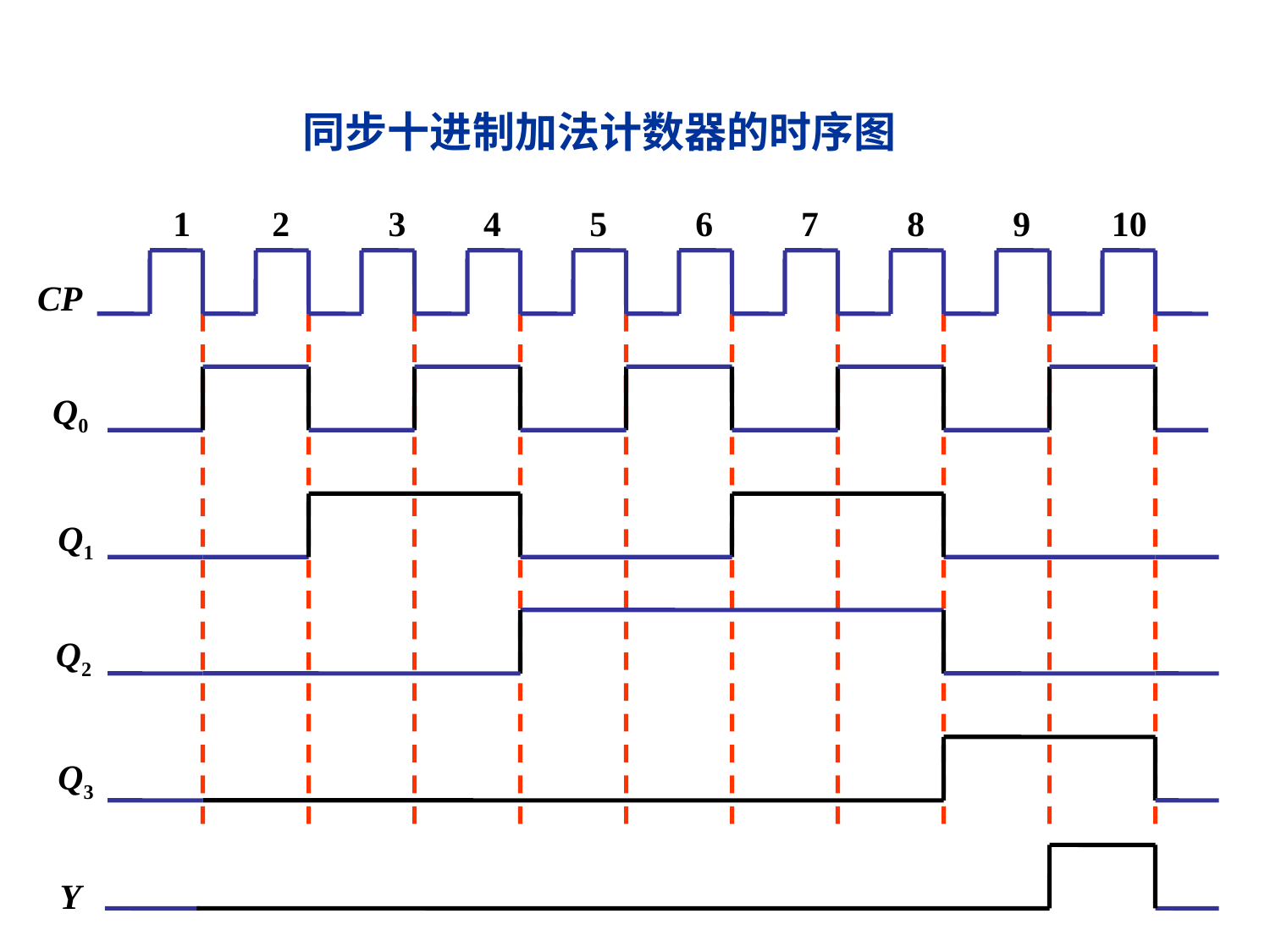

同步十进制加法计数器的时序图
1
2
3
4
5
6
7
8
9
10

CP

Q0

Q1
Q2
Q3
Y